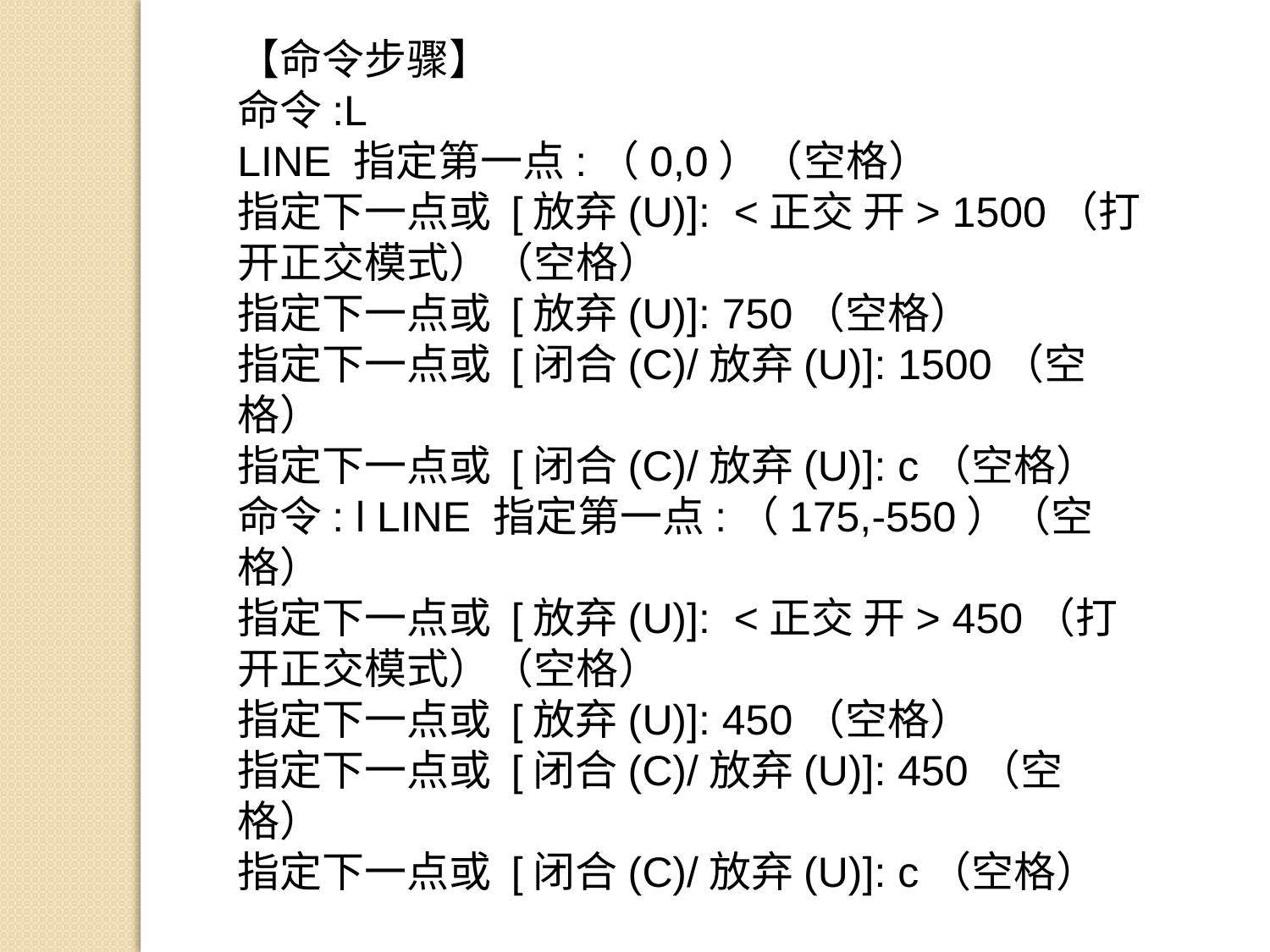

【命令步骤】
命令:L
LINE 指定第一点:（0,0）（空格）
指定下一点或 [放弃(U)]:  <正交 开> 1500（打开正交模式）（空格）
指定下一点或 [放弃(U)]: 750（空格）
指定下一点或 [闭合(C)/放弃(U)]: 1500（空格）
指定下一点或 [闭合(C)/放弃(U)]: c（空格）
命令: l LINE 指定第一点:（175,-550）（空格）
指定下一点或 [放弃(U)]:  <正交 开> 450（打开正交模式）（空格）
指定下一点或 [放弃(U)]: 450（空格）
指定下一点或 [闭合(C)/放弃(U)]: 450（空格）
指定下一点或 [闭合(C)/放弃(U)]: c（空格）